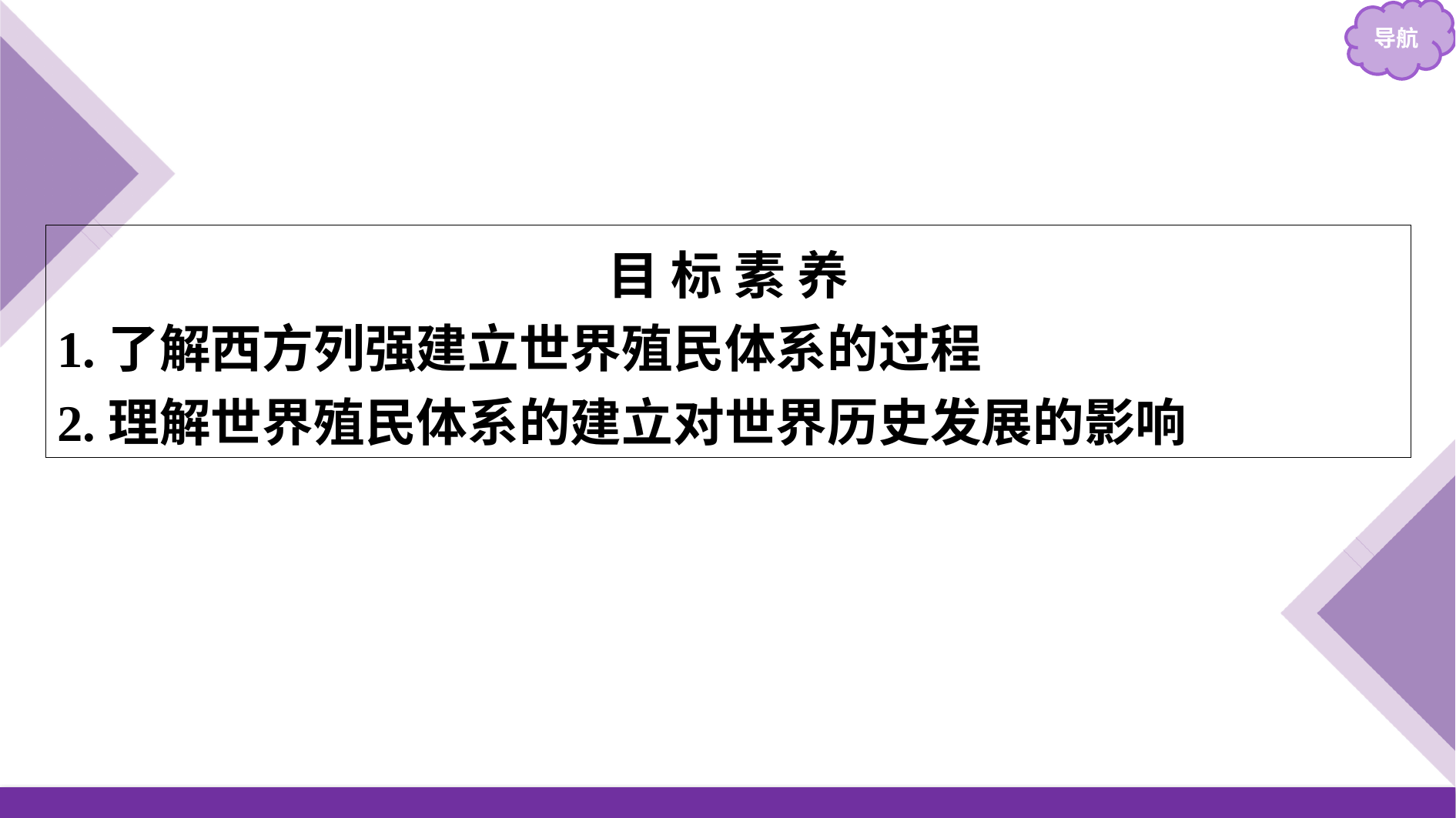

目 标 素 养
1.了解西方列强建立世界殖民体系的过程
2.理解世界殖民体系的建立对世界历史发展的影响